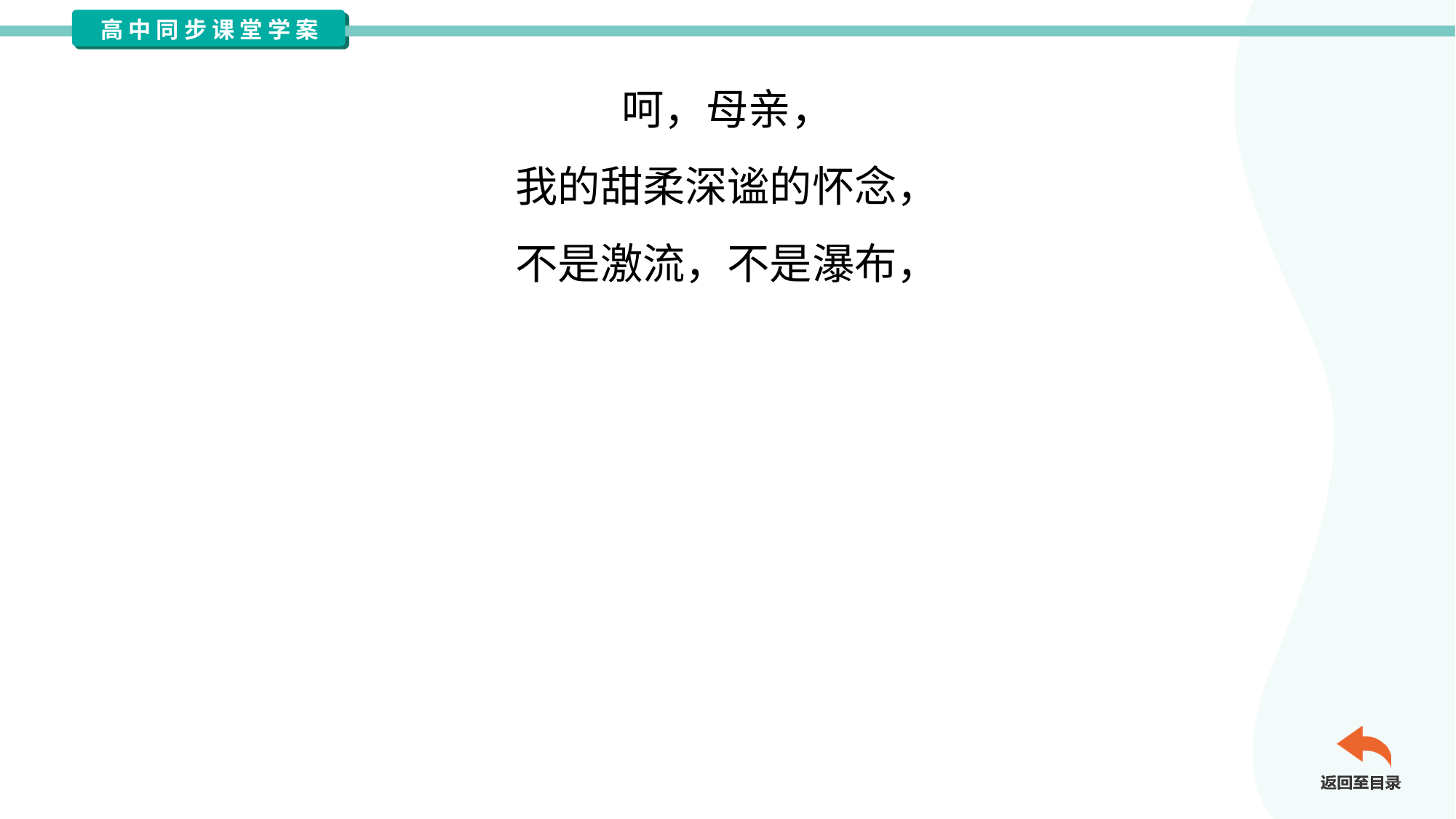

呵，母亲，
我的甜柔深谧的怀念，
不是激流，不是瀑布，
是花木掩映中唱不出歌声的古井。#1.1.28